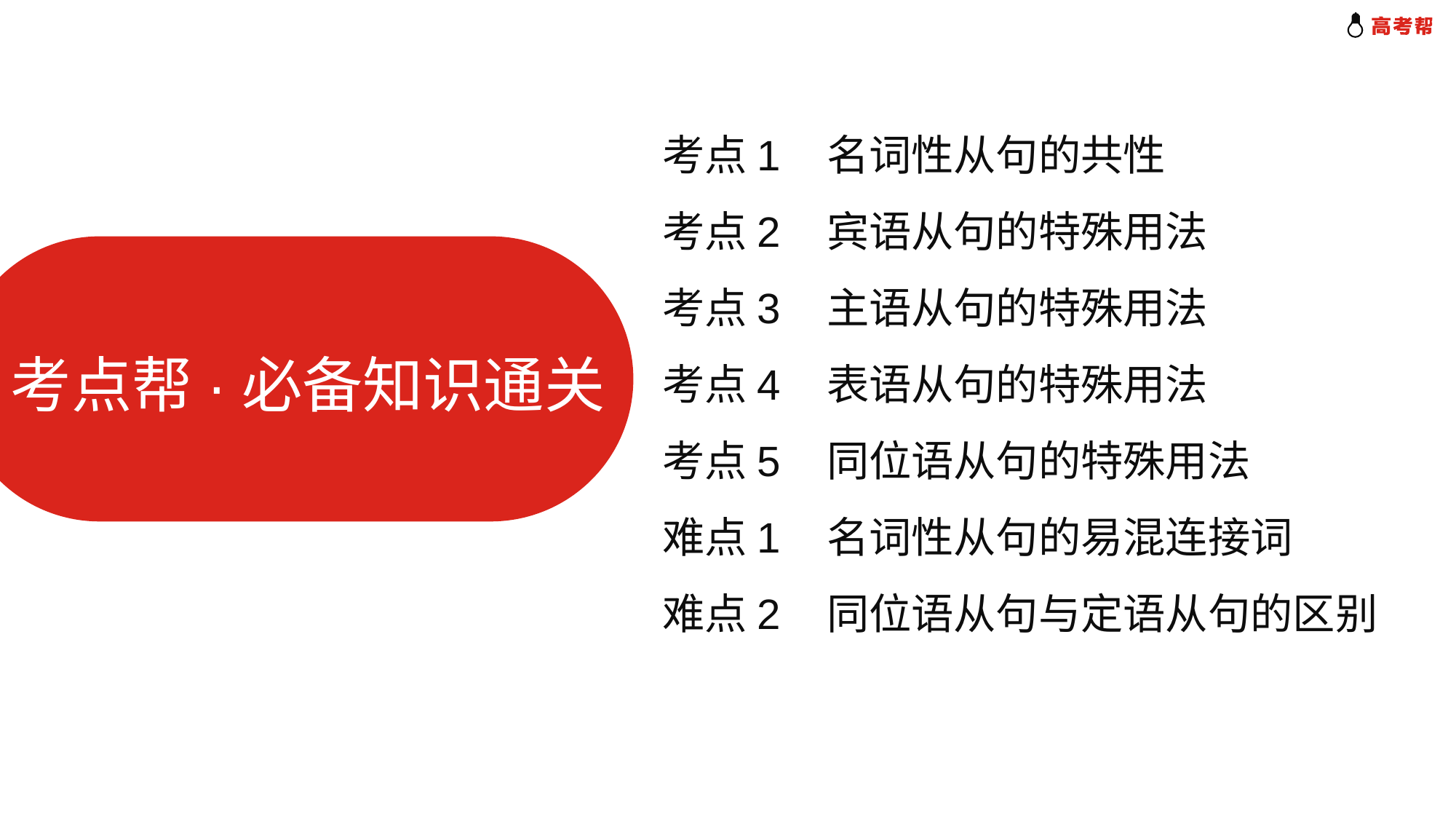

考点1   名词性从句的共性
考点2   宾语从句的特殊用法
考点3   主语从句的特殊用法
考点4   表语从句的特殊用法
考点5   同位语从句的特殊用法
难点1   名词性从句的易混连接词
难点2   同位语从句与定语从句的区别
考点帮·必备知识通关